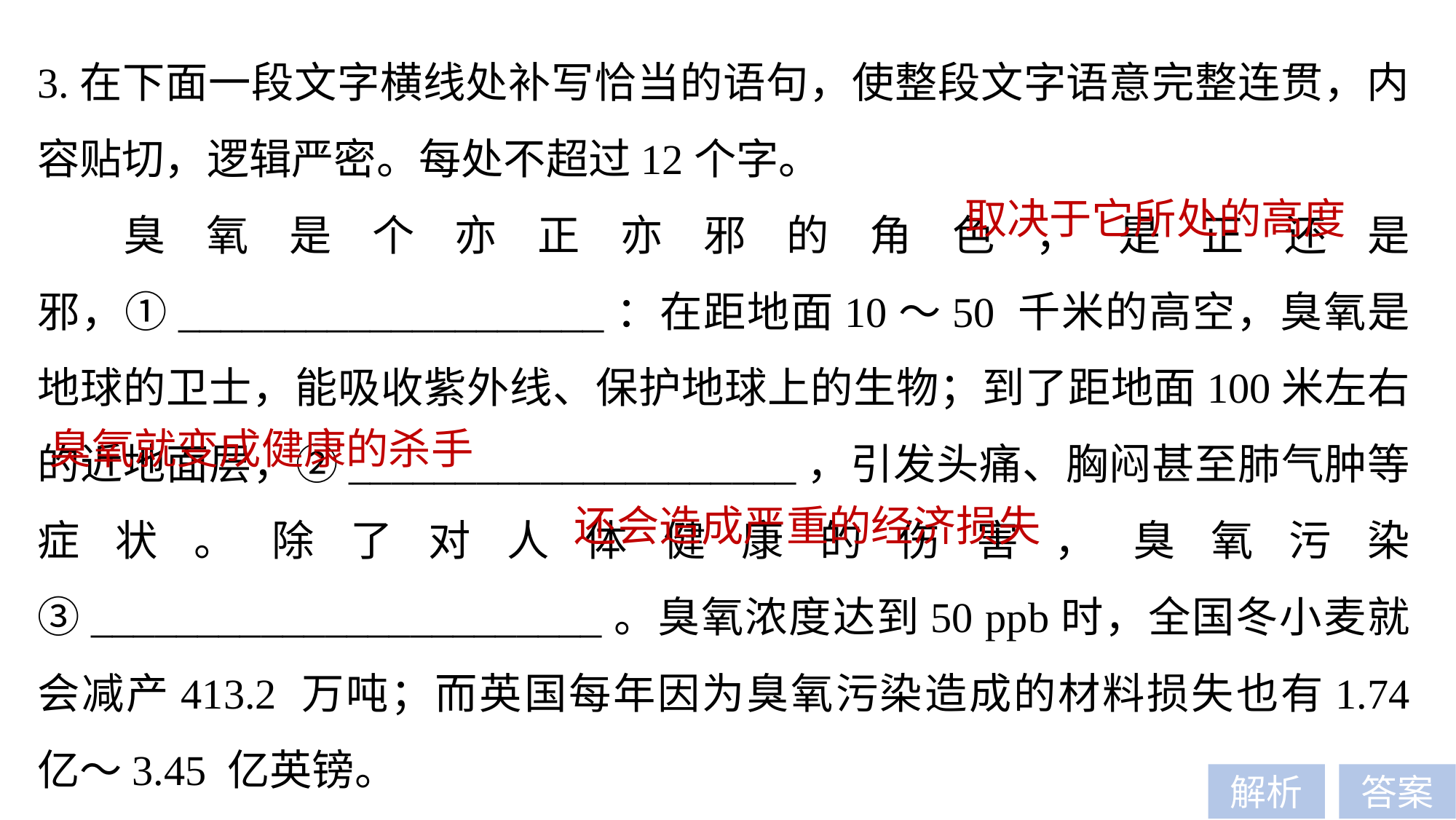

3.在下面一段文字横线处补写恰当的语句，使整段文字语意完整连贯，内容贴切，逻辑严密。每处不超过12个字。
臭氧是个亦正亦邪的角色，是正还是邪，①____________________：在距地面10～50 千米的高空，臭氧是地球的卫士，能吸收紫外线、保护地球上的生物；到了距地面100米左右的近地面层，②_____________________，引发头痛、胸闷甚至肺气肿等症状。除了对人体健康的伤害，臭氧污染③________________________。臭氧浓度达到50 ppb时，全国冬小麦就会减产413.2 万吨；而英国每年因为臭氧污染造成的材料损失也有1.74 亿～3.45 亿英镑。
取决于它所处的高度
臭氧就变成健康的杀手
还会造成严重的经济损失
解析
答案